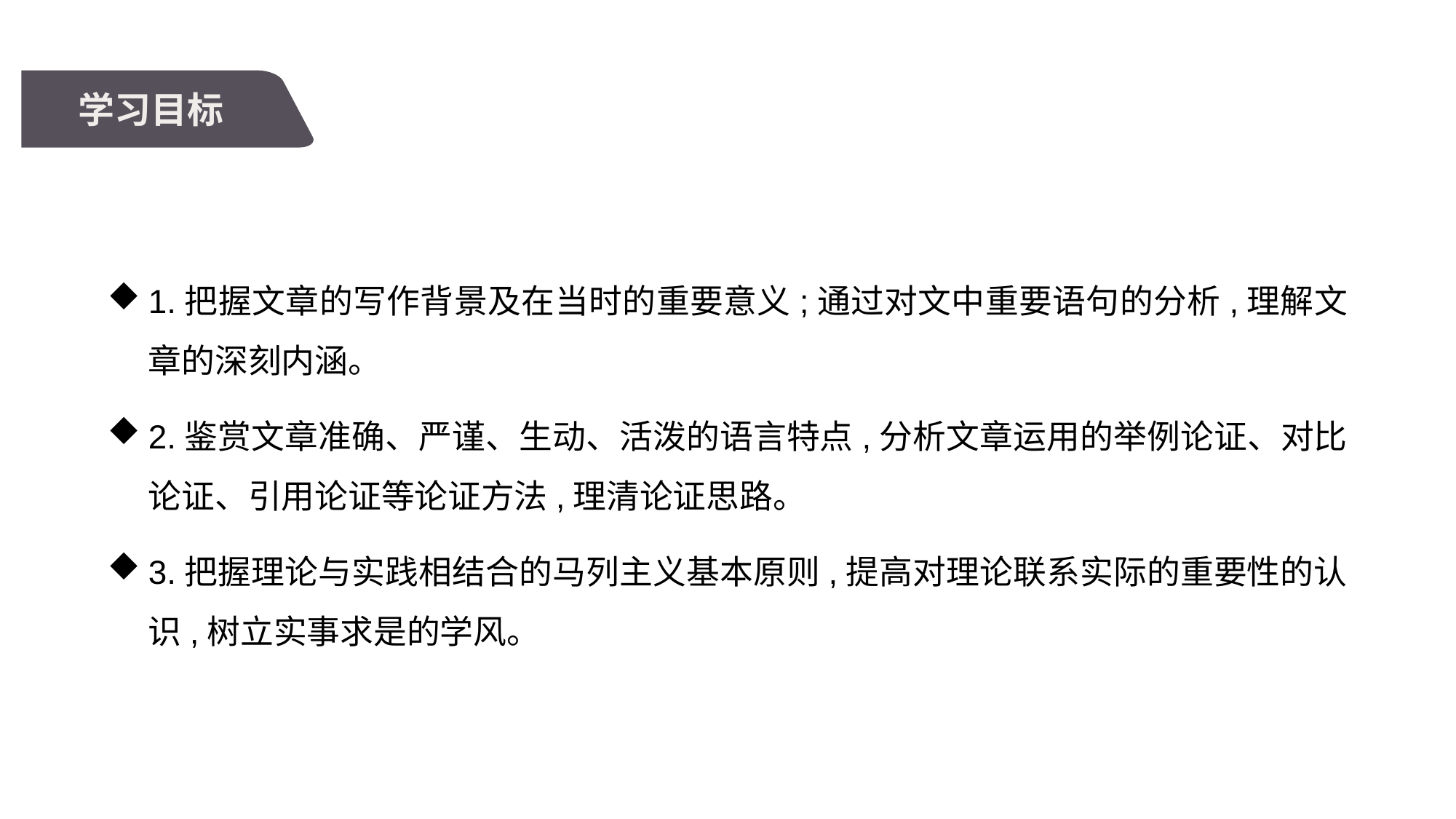

学习目标

1.把握文章的写作背景及在当时的重要意义;通过对文中重要语句的分析,理解文章的深刻内涵。
2.鉴赏文章准确、严谨、生动、活泼的语言特点,分析文章运用的举例论证、对比论证、引用论证等论证方法,理清论证思路。
3.把握理论与实践相结合的马列主义基本原则,提高对理论联系实际的重要性的认识,树立实事求是的学风。